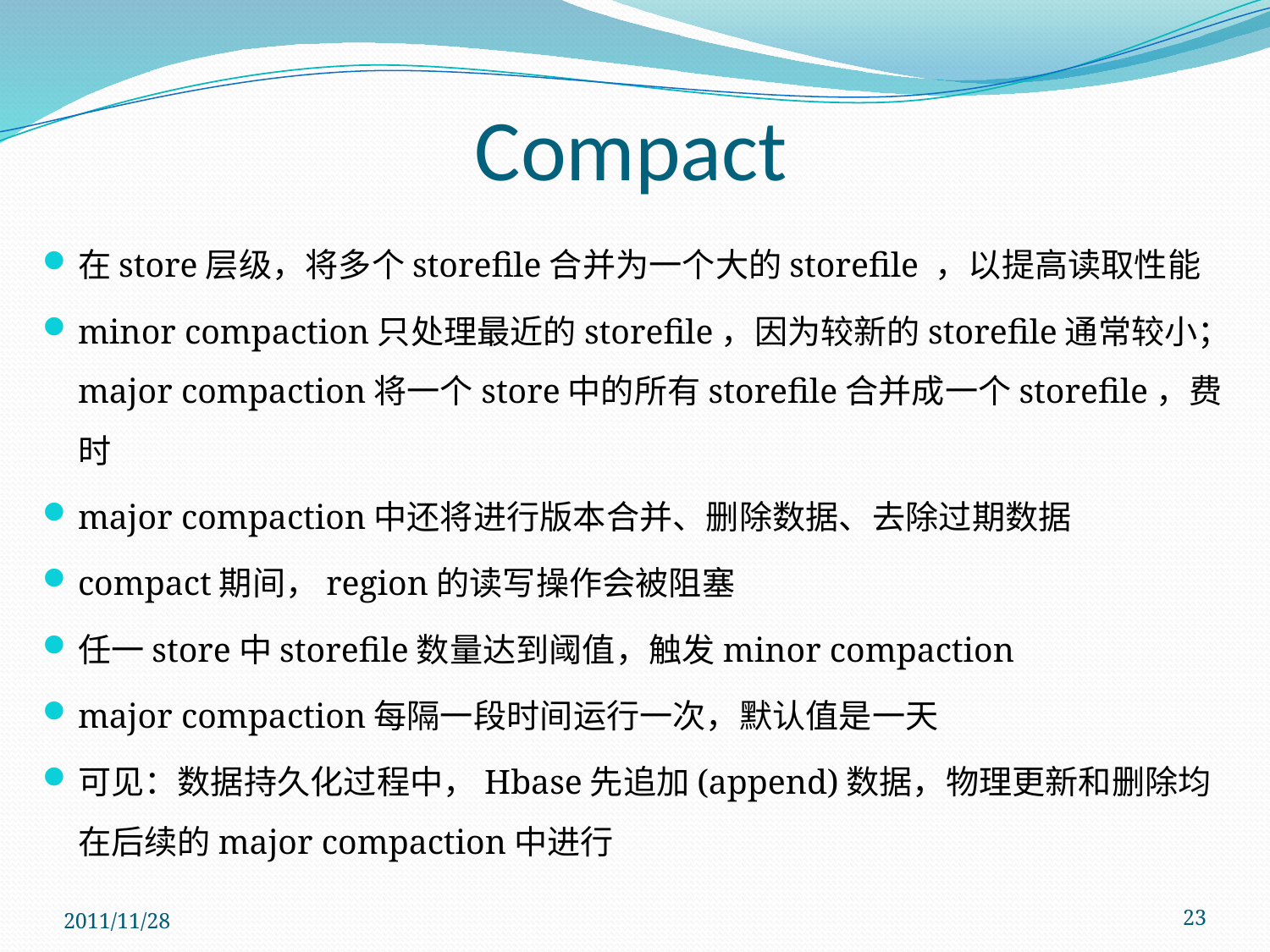

Compact
在store层级，将多个storefile合并为一个大的storefile ，以提高读取性能
minor compaction只处理最近的storefile，因为较新的storefile通常较小；major compaction将一个store中的所有storefile合并成一个storefile，费时
major compaction中还将进行版本合并、删除数据、去除过期数据
compact期间，region的读写操作会被阻塞
任一store中storefile数量达到阈值，触发minor compaction
major compaction每隔一段时间运行一次，默认值是一天
可见：数据持久化过程中，Hbase先追加(append)数据，物理更新和删除均在后续的major compaction中进行
2011/11/28
23